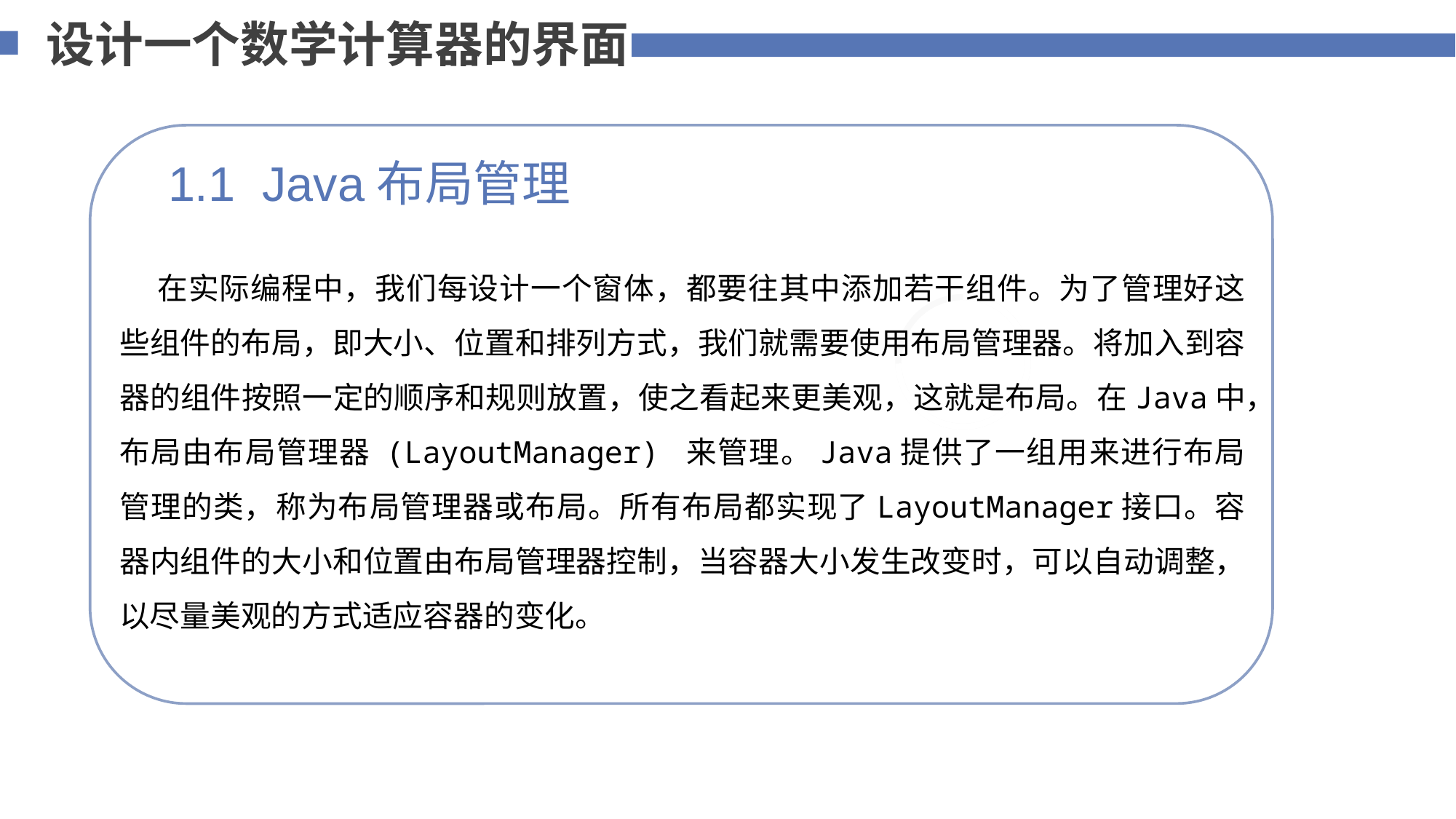

设计一个数学计算器的界面

1.1  Java布局管理
    在实际编程中，我们每设计一个窗体，都要往其中添加若干组件。为了管理好这些组件的布局，即大小、位置和排列方式，我们就需要使用布局管理器。将加入到容器的组件按照一定的顺序和规则放置，使之看起来更美观，这就是布局。在Java中，布局由布局管理器 (LayoutManager) 来管理。Java提供了一组用来进行布局管理的类，称为布局管理器或布局。所有布局都实现了LayoutManager接口。容器内组件的大小和位置由布局管理器控制，当容器大小发生改变时，可以自动调整，以尽量美观的方式适应容器的变化。
添加标题内容
您的内容打在这里，或者通过复制您的文本后，在此框中选择粘贴，并选择只保留文字。

75%